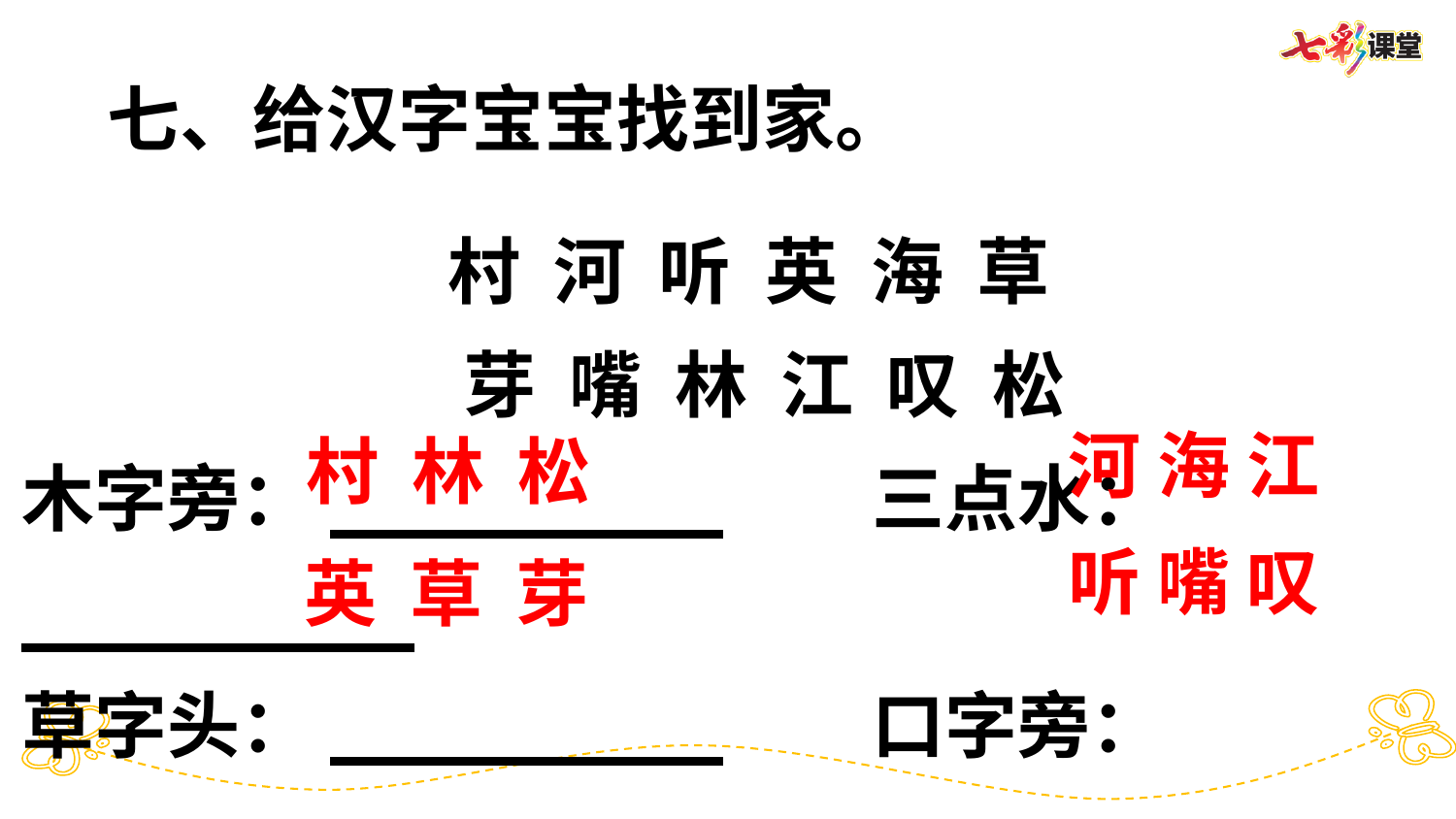

七、给汉字宝宝找到家。
村  河  听  英  海  草
芽  嘴  林  江  叹  松
木字旁：_________   三点水：_________
草字头：_________   口字旁：_________
河 海 江
村  林  松
听 嘴 叹
英  草  芽